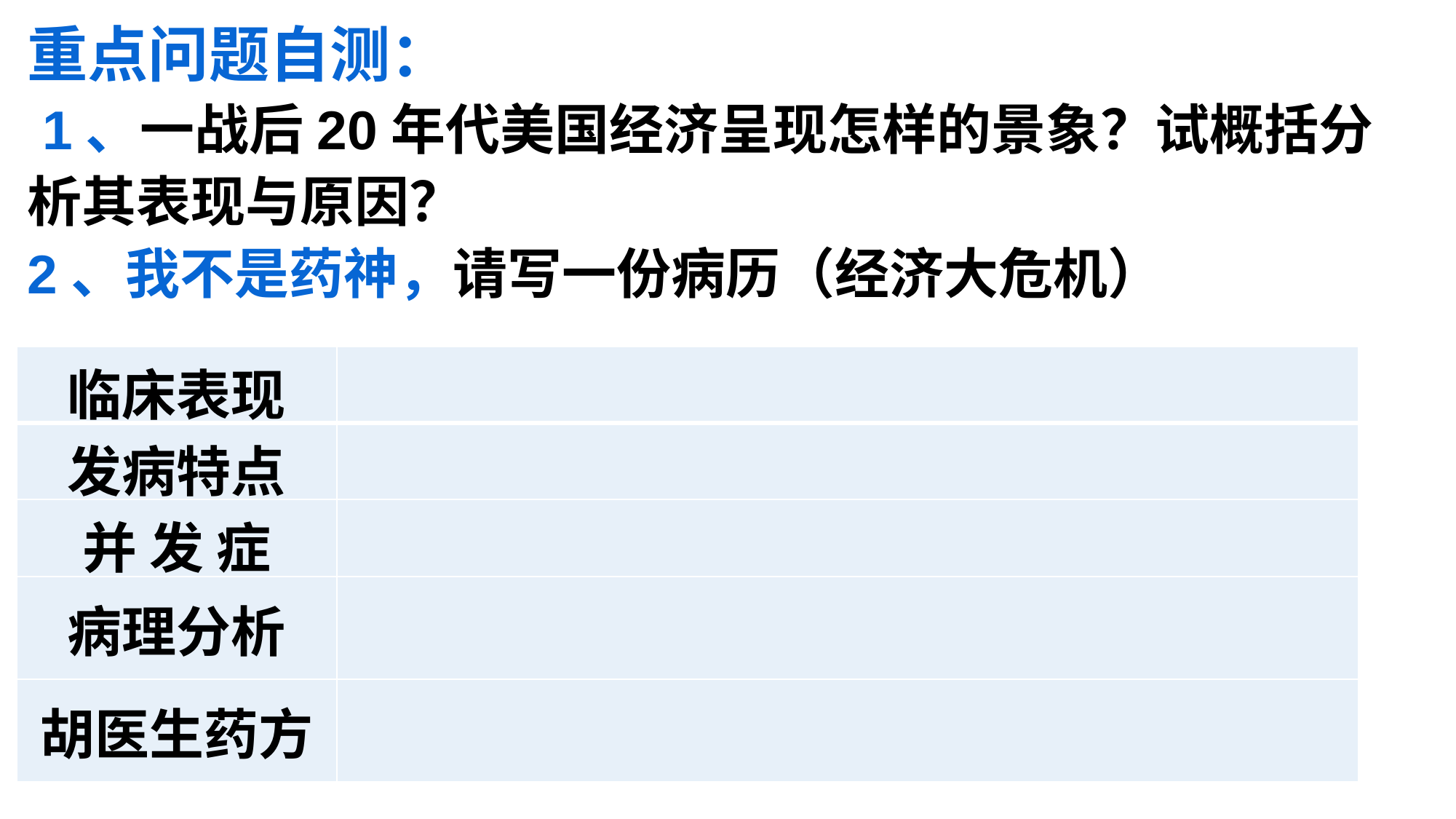

重点问题自测：
 1、一战后20年代美国经济呈现怎样的景象？试概括分析其表现与原因？
2、我不是药神，请写一份病历（经济大危机）

| 临床表现 |  |
| --- | --- |
| 发病特点 |  |
| 并 发 症 |  |
| 病理分析 |  |
| 胡医生药方 |  |